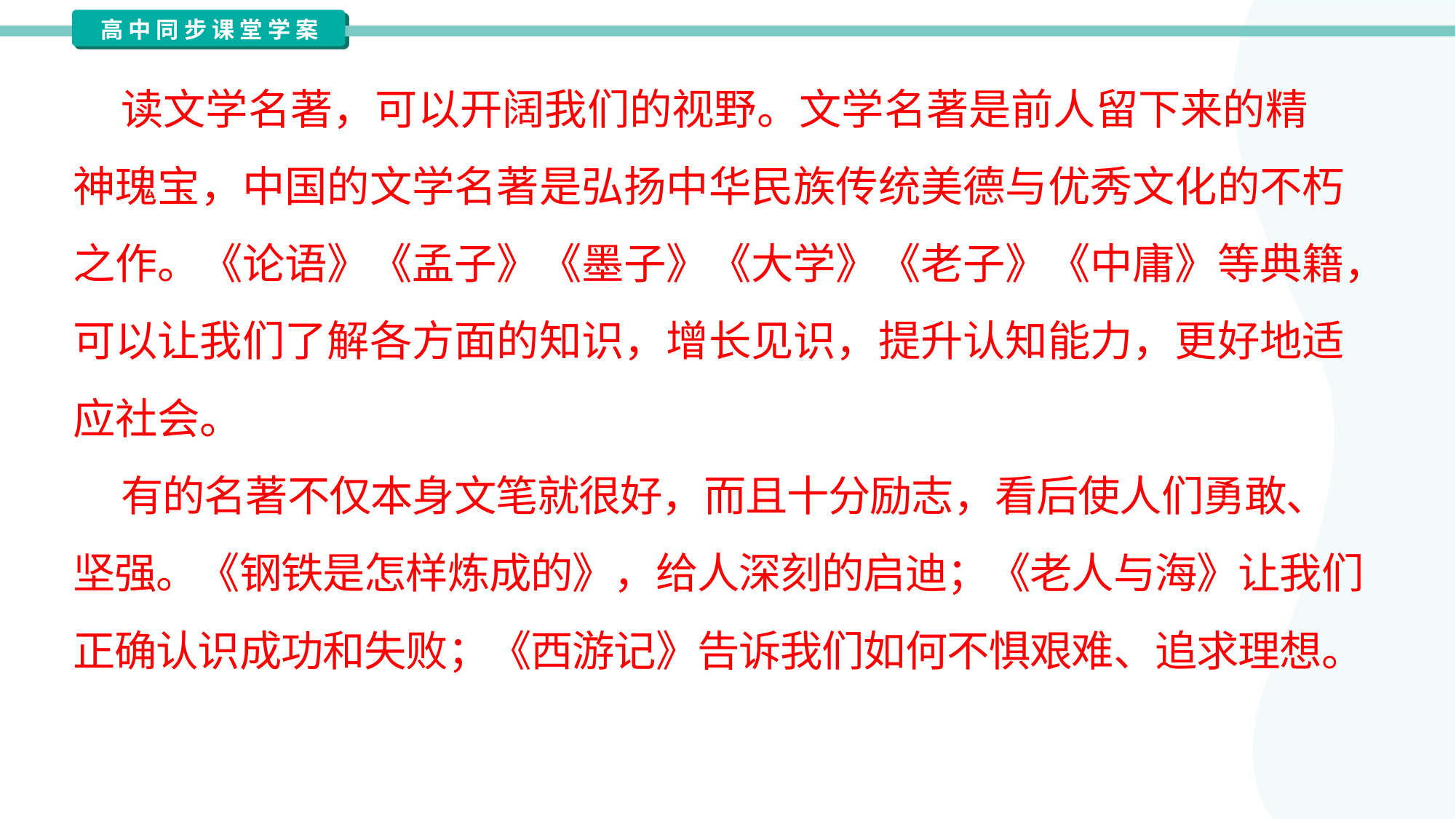

读文学名著，可以开阔我们的视野。文学名著是前人留下来的精
神瑰宝，中国的文学名著是弘扬中华民族传统美德与优秀文化的不朽
之作。《论语》《孟子》《墨子》《大学》《老子》《中庸》等典籍，
可以让我们了解各方面的知识，增长见识，提升认知能力，更好地适
应社会。
    有的名著不仅本身文笔就很好，而且十分励志，看后使人们勇敢、
坚强。《钢铁是怎样炼成的》，给人深刻的启迪；《老人与海》让我们
正确认识成功和失败；《西游记》告诉我们如何不惧艰难、追求理想。